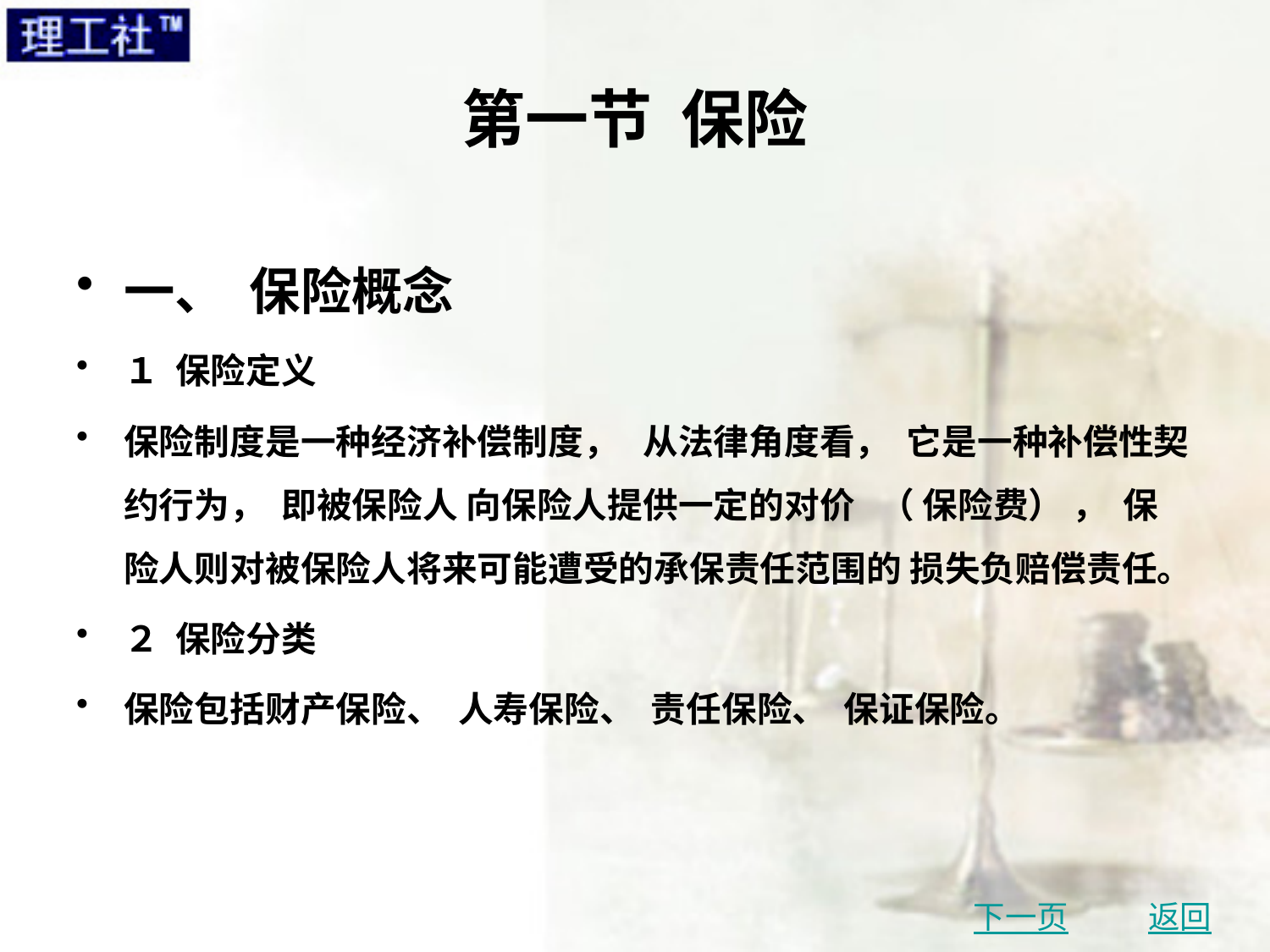

# 第一节  保险
一、  保险概念
１  保险定义
保险制度是一种经济补偿制度，   从法律角度看，  它是一种补偿性契约行为，  即被保险人 向保险人提供一定的对价   （ 保险费） ，  保险人则对被保险人将来可能遭受的承保责任范围的 损失负赔偿责任。
２  保险分类
保险包括财产保险、  人寿保险、  责任保险、  保证保险。

下一页
返回